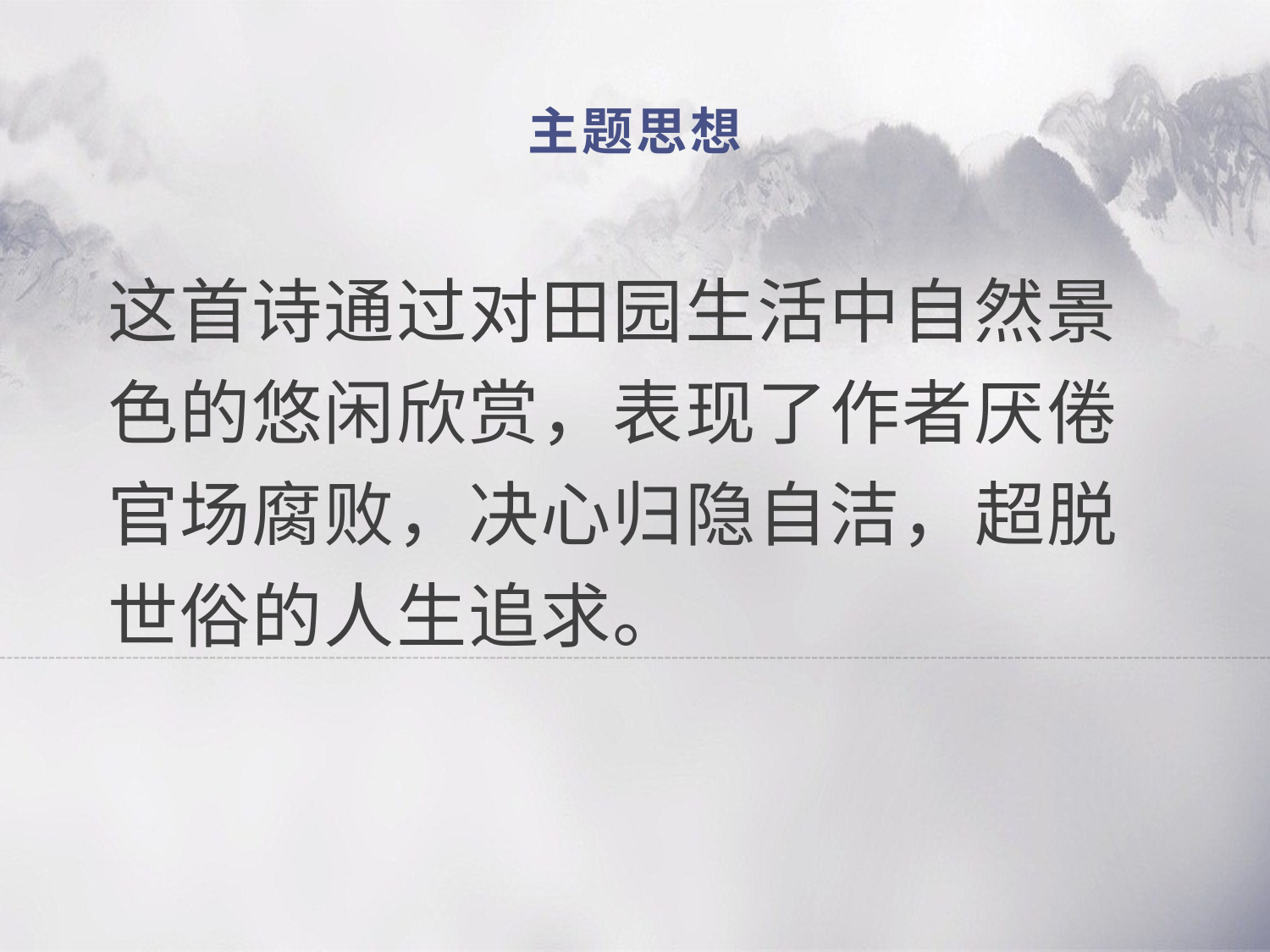

主题思想
这首诗通过对田园生活中自然景色的悠闲欣赏，表现了作者厌倦官场腐败，决心归隐自洁，超脱世俗的人生追求。